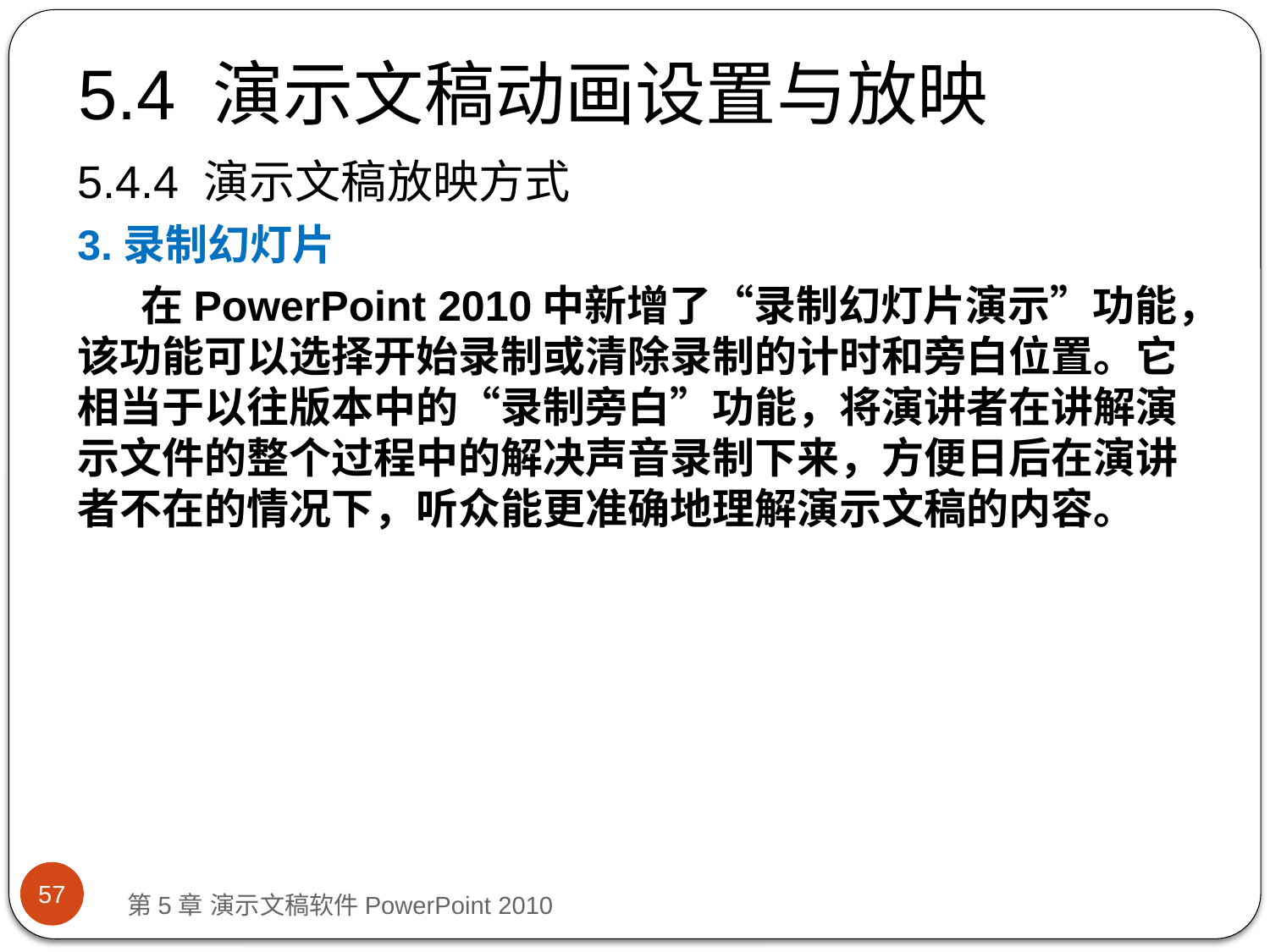

# 5.4 演示文稿动画设置与放映
5.4.4 演示文稿放映方式
3.录制幻灯片
在PowerPoint 2010中新增了“录制幻灯片演示”功能，该功能可以选择开始录制或清除录制的计时和旁白位置。它相当于以往版本中的“录制旁白”功能，将演讲者在讲解演示文件的整个过程中的解决声音录制下来，方便日后在演讲者不在的情况下，听众能更准确地理解演示文稿的内容。

57
第5章 演示文稿软件PowerPoint 2010